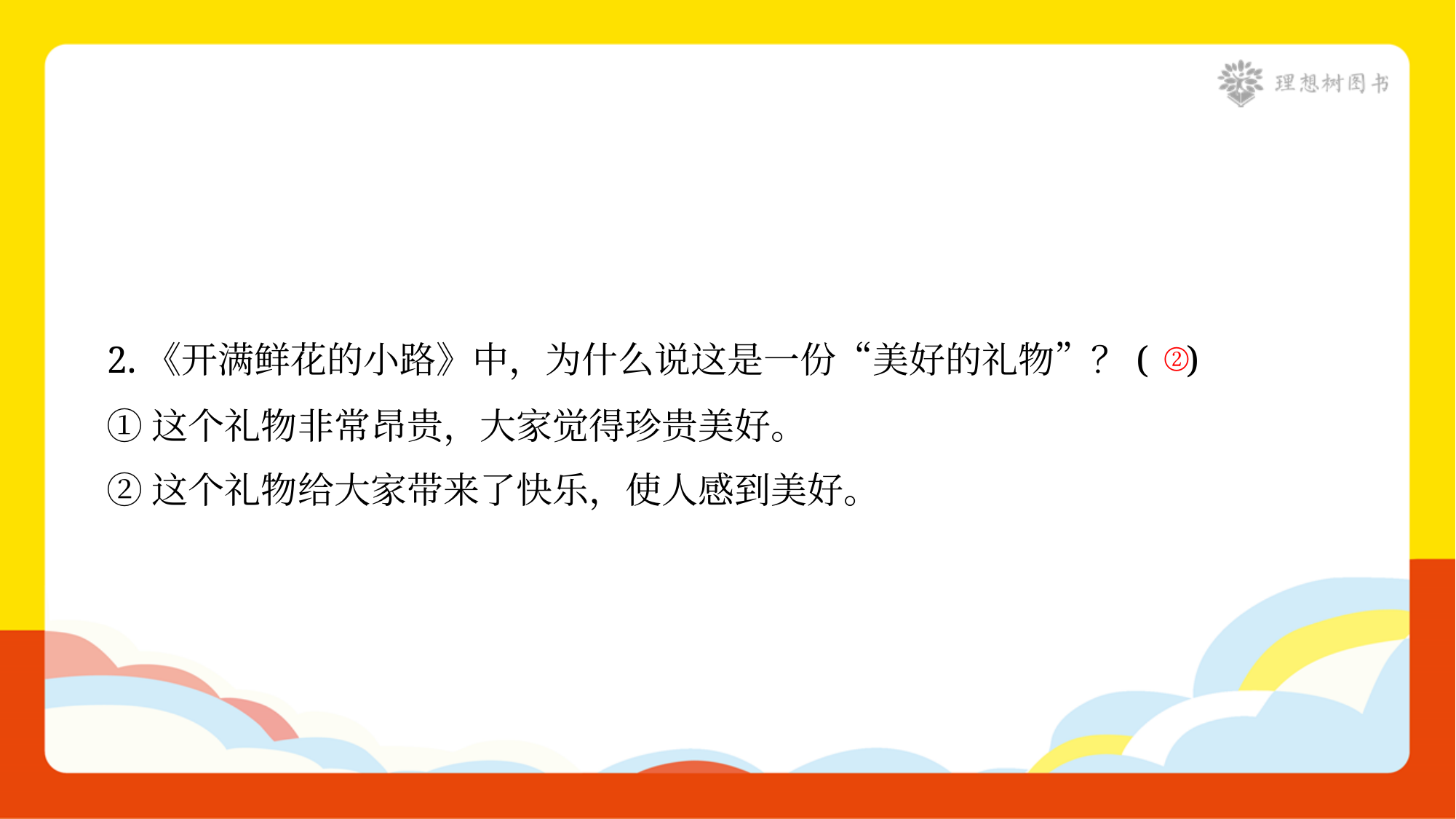

2.《开满鲜花的小路》中，为什么说这是一份“美好的礼物”？(    )
①这个礼物非常昂贵，大家觉得珍贵美好。
②这个礼物给大家带来了快乐，使人感到美好。
②